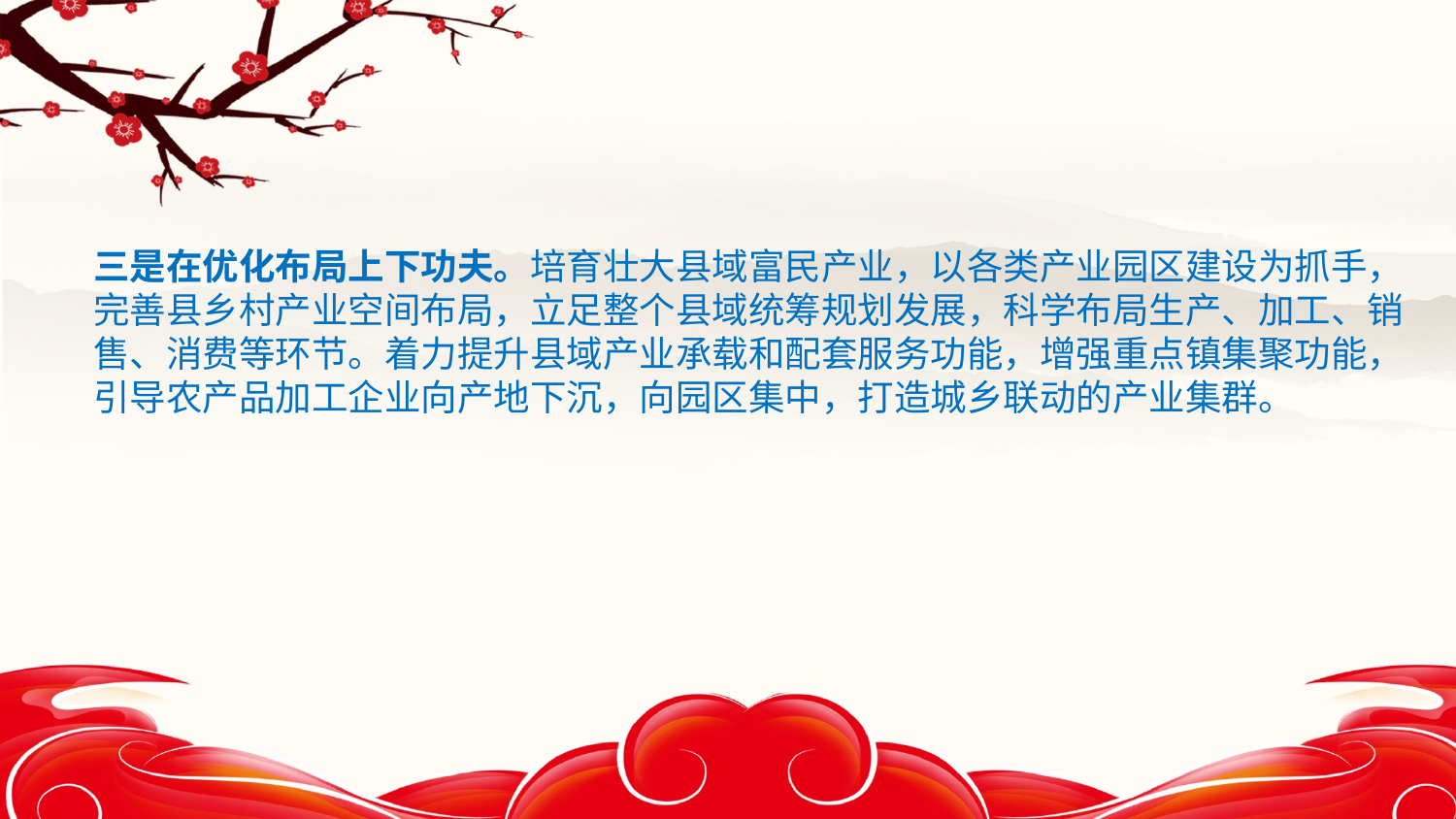

三是在优化布局上下功夫。培育壮大县域富民产业，以各类产业园区建设为抓手，完善县乡村产业空间布局，立足整个县域统筹规划发展，科学布局生产、加工、销售、消费等环节。着力提升县域产业承载和配套服务功能，增强重点镇集聚功能，引导农产品加工企业向产地下沉，向园区集中，打造城乡联动的产业集群。